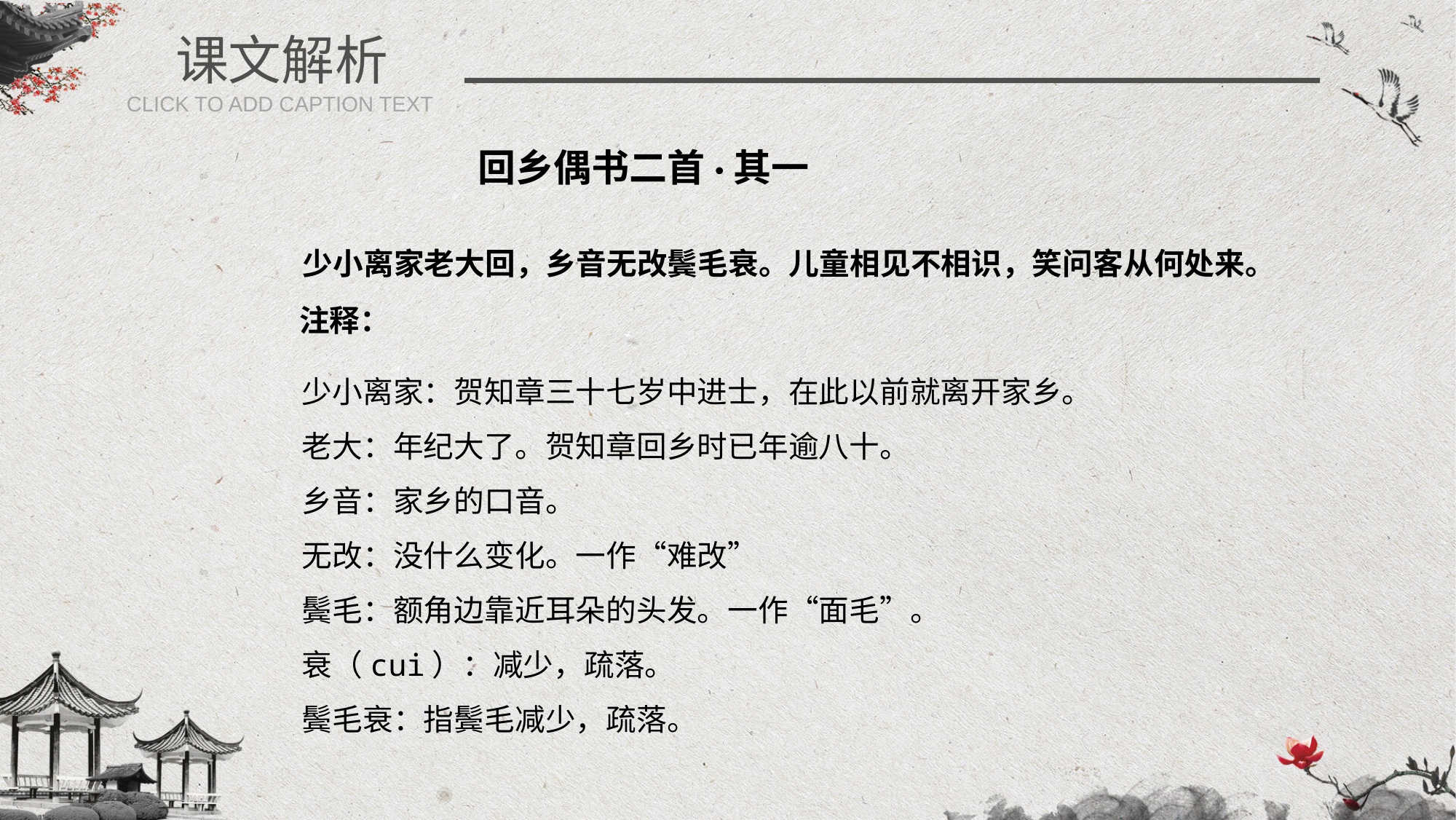

课文解析

CLICK TO ADD CAPTION TEXT
回乡偶书二首·其一
少小离家老大回，乡音无改鬓毛衰。儿童相见不相识，笑问客从何处来。
注释：
少小离家：贺知章三十七岁中进士，在此以前就离开家乡。
老大：年纪大了。贺知章回乡时已年逾八十。
乡音：家乡的口音。
无改：没什么变化。一作“难改”
鬓毛：额角边靠近耳朵的头发。一作“面毛”。
衰（cui）：减少，疏落。
鬓毛衰：指鬓毛减少，疏落。